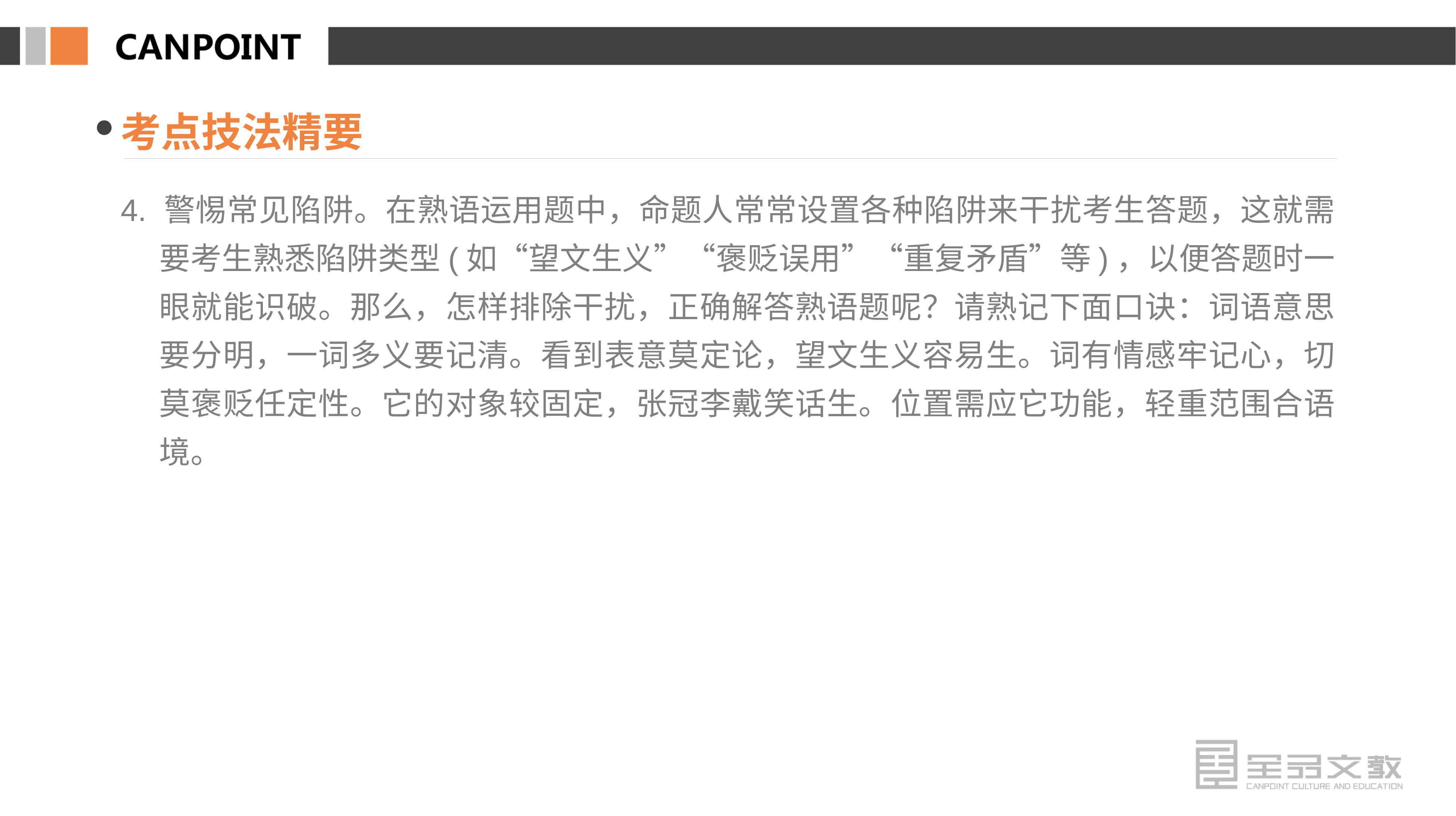

考点技法精要

4. 警惕常见陷阱。在熟语运用题中，命题人常常设置各种陷阱来干扰考生答题，这就需要考生熟悉陷阱类型(如“望文生义”“褒贬误用”“重复矛盾”等)，以便答题时一眼就能识破。那么，怎样排除干扰，正确解答熟语题呢？请熟记下面口诀：词语意思要分明，一词多义要记清。看到表意莫定论，望文生义容易生。词有情感牢记心，切莫褒贬任定性。它的对象较固定，张冠李戴笑话生。位置需应它功能，轻重范围合语境。